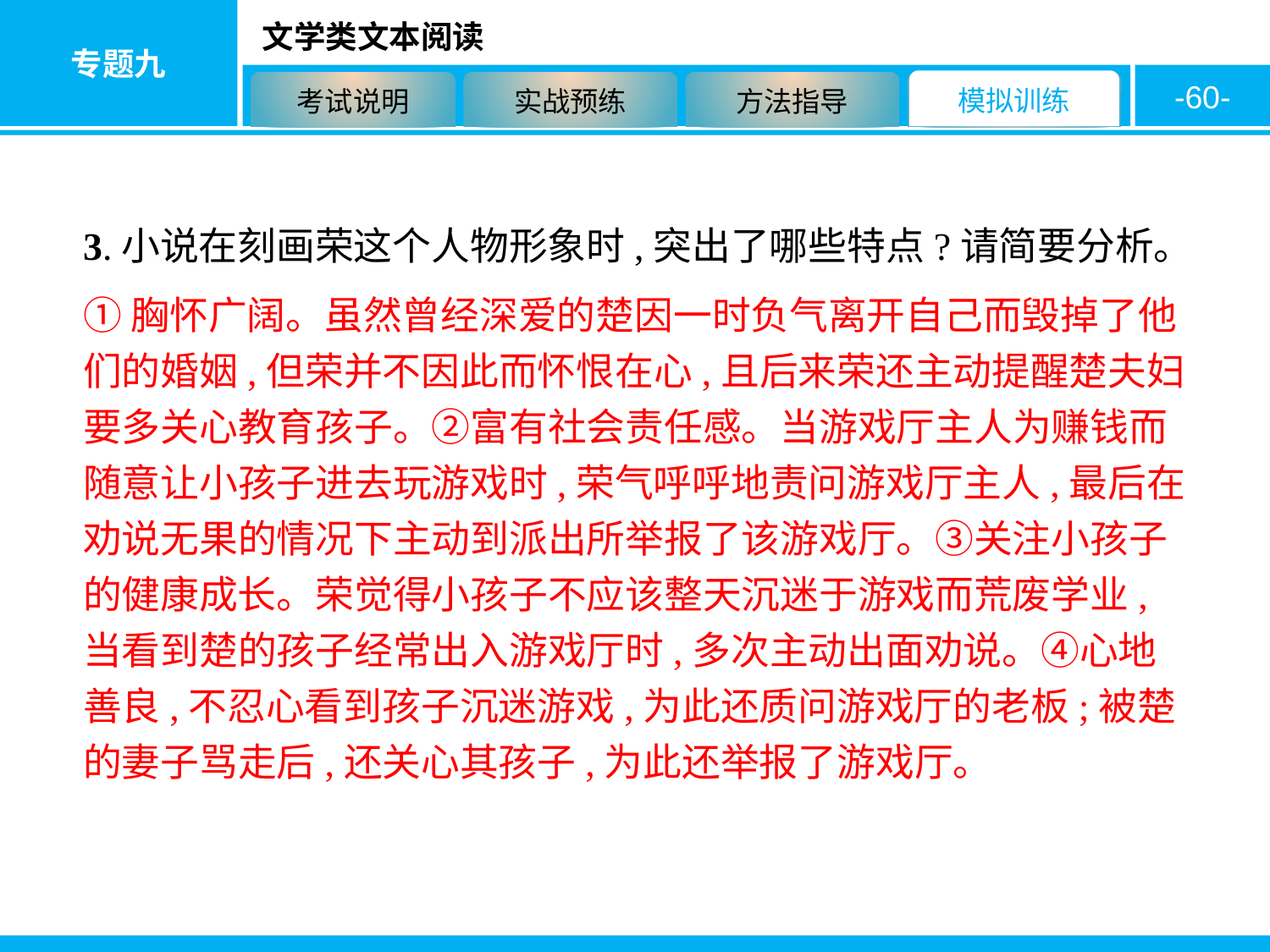

-60-
3.小说在刻画荣这个人物形象时,突出了哪些特点?请简要分析。
①胸怀广阔。虽然曾经深爱的楚因一时负气离开自己而毁掉了他们的婚姻,但荣并不因此而怀恨在心,且后来荣还主动提醒楚夫妇要多关心教育孩子。②富有社会责任感。当游戏厅主人为赚钱而随意让小孩子进去玩游戏时,荣气呼呼地责问游戏厅主人,最后在劝说无果的情况下主动到派出所举报了该游戏厅。③关注小孩子的健康成长。荣觉得小孩子不应该整天沉迷于游戏而荒废学业,当看到楚的孩子经常出入游戏厅时,多次主动出面劝说。④心地善良,不忍心看到孩子沉迷游戏,为此还质问游戏厅的老板;被楚的妻子骂走后,还关心其孩子,为此还举报了游戏厅。